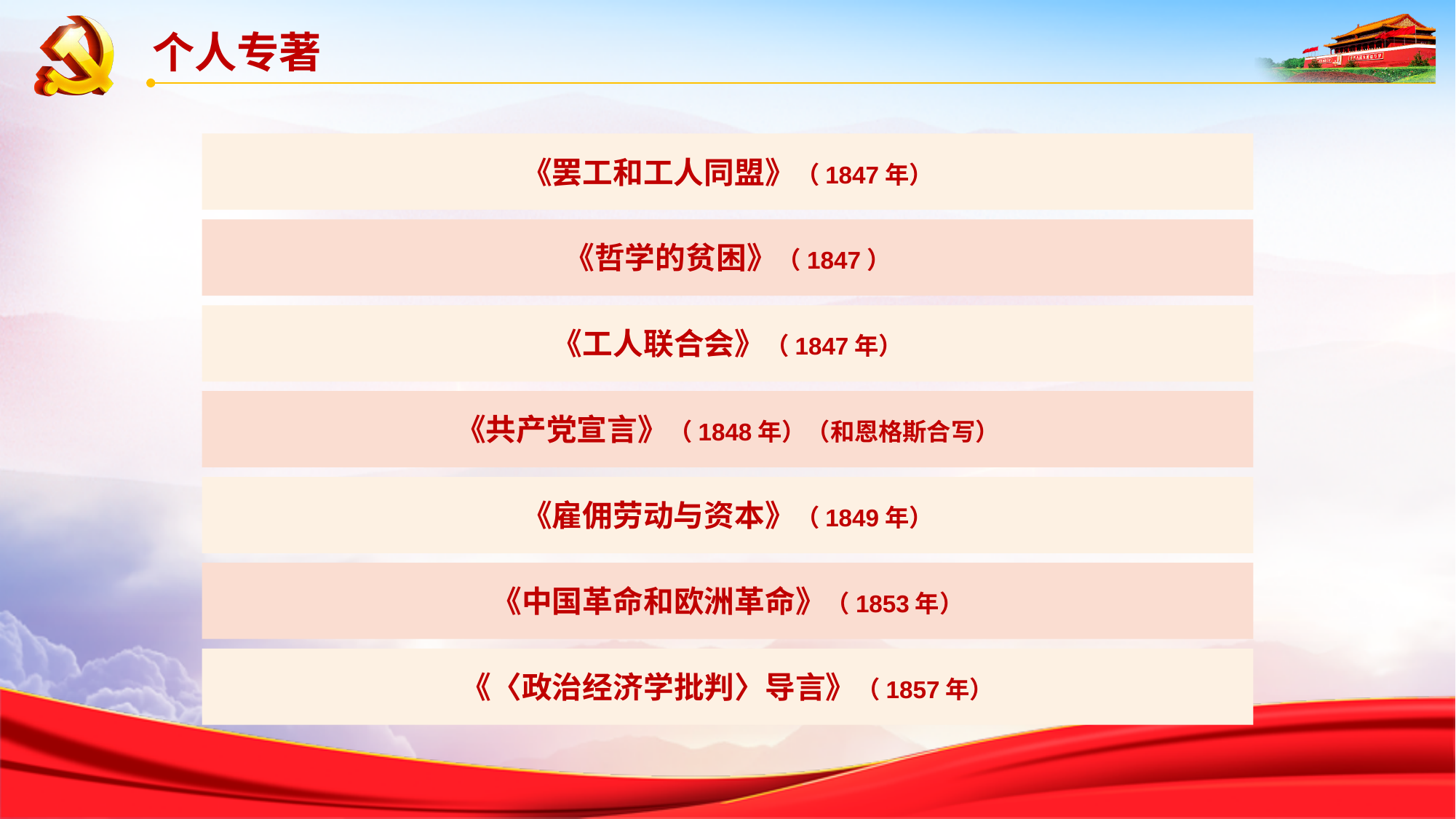

个人专著

《罢工和工人同盟》（1847年）

《哲学的贫困》（1847）

《工人联合会》（1847年）

《共产党宣言》（1848年）（和恩格斯合写）

《雇佣劳动与资本》（1849年）

《中国革命和欧洲革命》（1853年）

《〈政治经济学批判〉导言》（1857年）